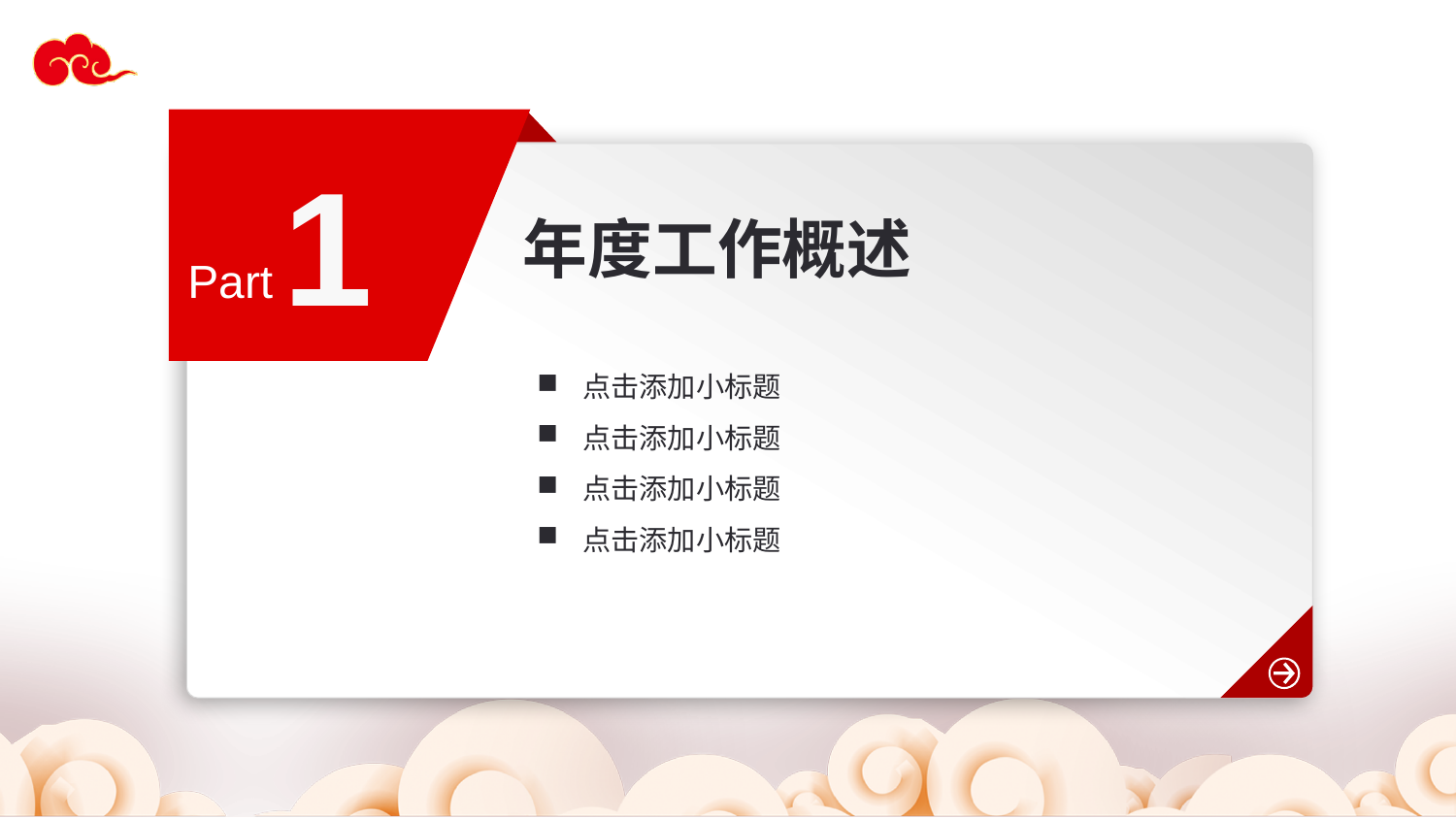

1

年度工作概述
Part
点击添加小标题
点击添加小标题
点击添加小标题
点击添加小标题